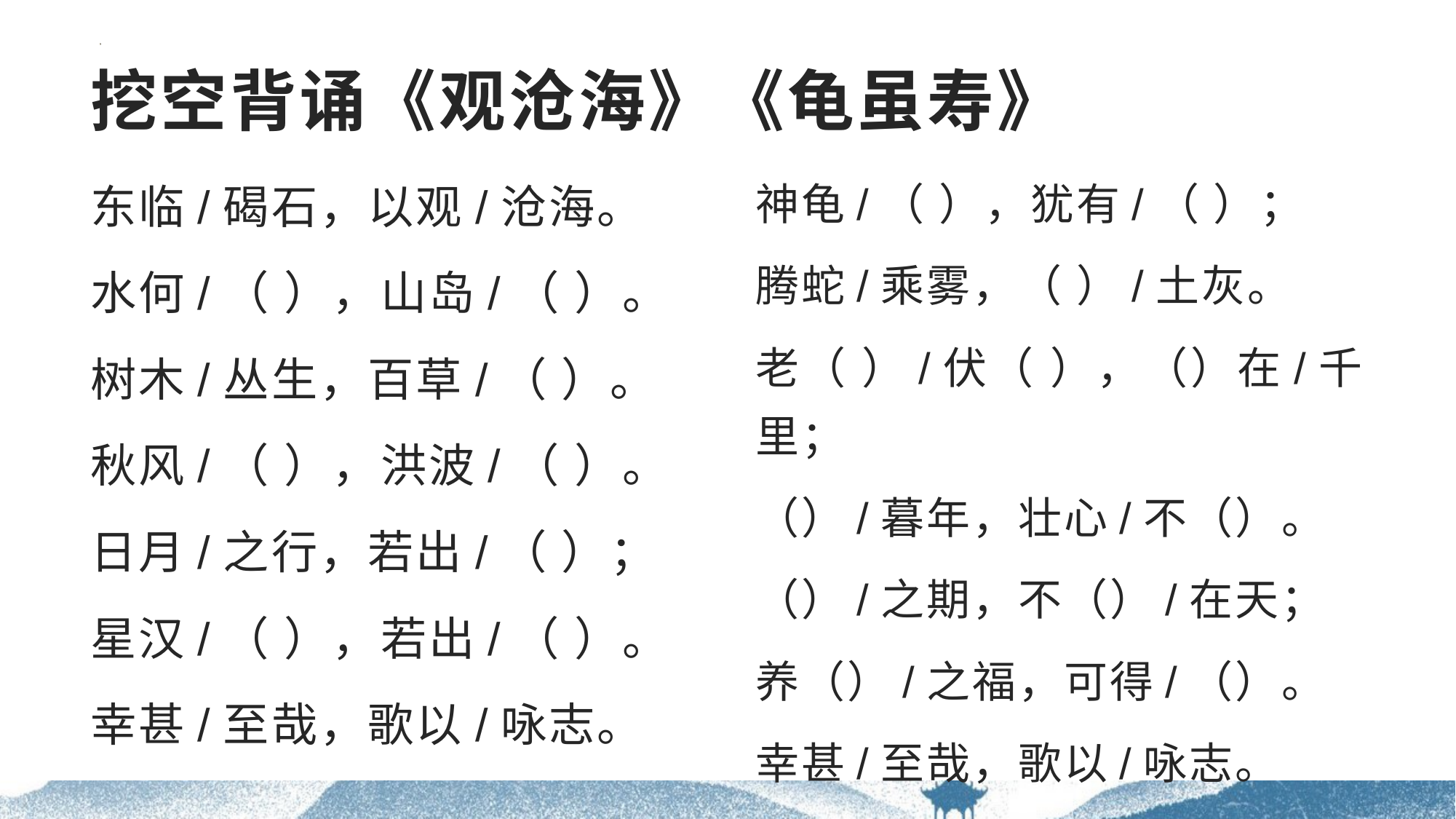

# 挖空背诵《观沧海》《龟虽寿》
东临/碣石，以观/沧海。
水何/（ ），山岛/（ ）。
树木/丛生，百草/（ ）。
秋风/（ ），洪波/（ ）。
日月/之行，若出/（ ）；
星汉/（ ），若出/（ ）。
幸甚/至哉，歌以/咏志。
神龟/（ ），犹有/（ ）；
腾蛇/乘雾，（ ）/土灰。
老（ ）/伏（ ），（）在/千里；
（）/暮年，壮心/不（）。
（）/之期，不（）/在天；
养（）/之福，可得/（）。
幸甚/至哉，歌以/咏志。